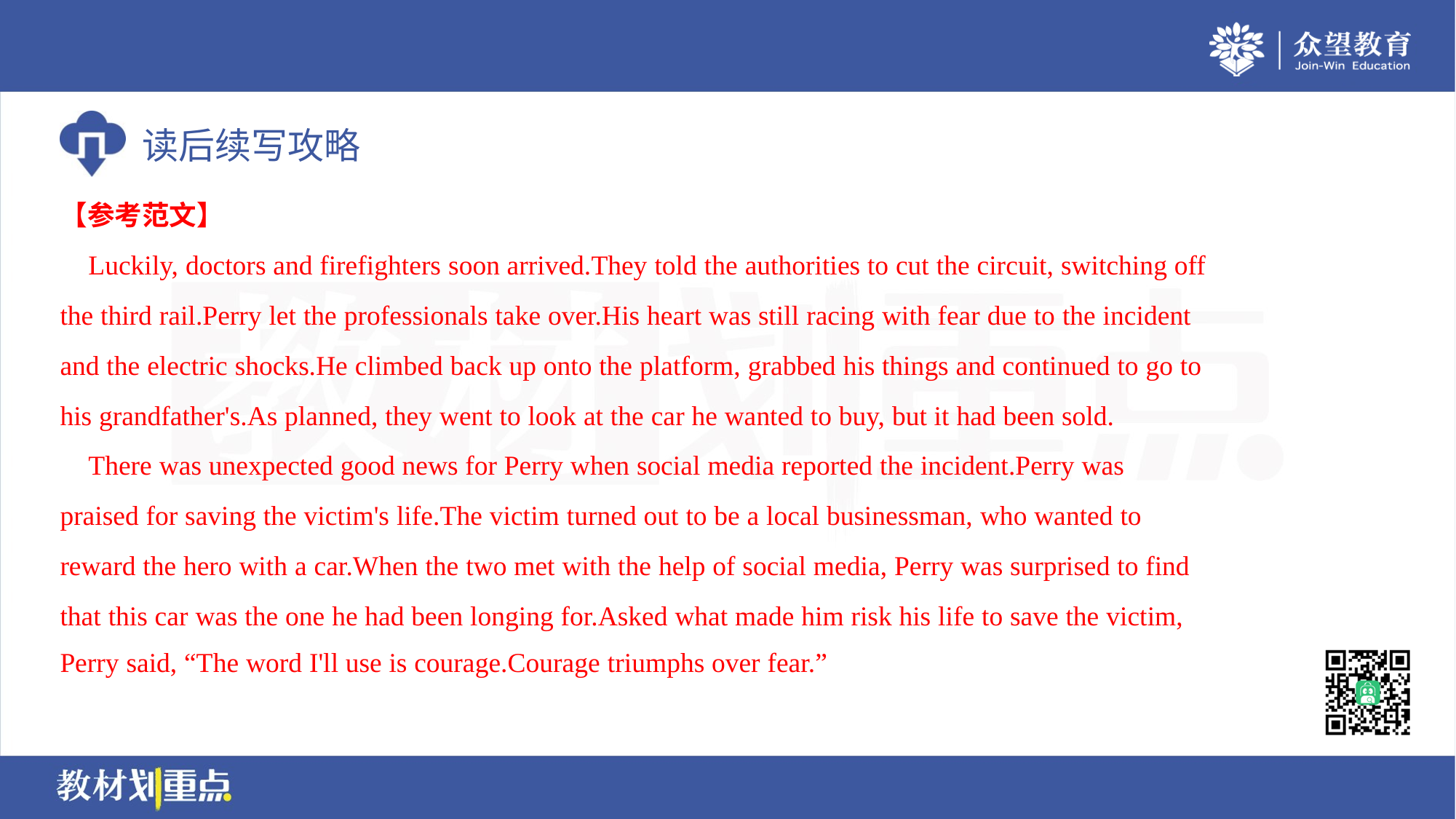

【参考范文】
    Luckily, doctors and firefighters soon arrived.They told the authorities to cut the circuit, switching off
the third rail.Perry let the professionals take over.His heart was still racing with fear due to the incident
and the electric shocks.He climbed back up onto the platform, grabbed his things and continued to go to
his grandfather's.As planned, they went to look at the car he wanted to buy, but it had been sold.
    There was unexpected good news for Perry when social media reported the incident.Perry was
praised for saving the victim's life.The victim turned out to be a local businessman, who wanted to
reward the hero with a car.When the two met with the help of social media, Perry was surprised to find
that this car was the one he had been longing for.Asked what made him risk his life to save the victim,
Perry said, “The word I'll use is courage.Courage triumphs over fear.”